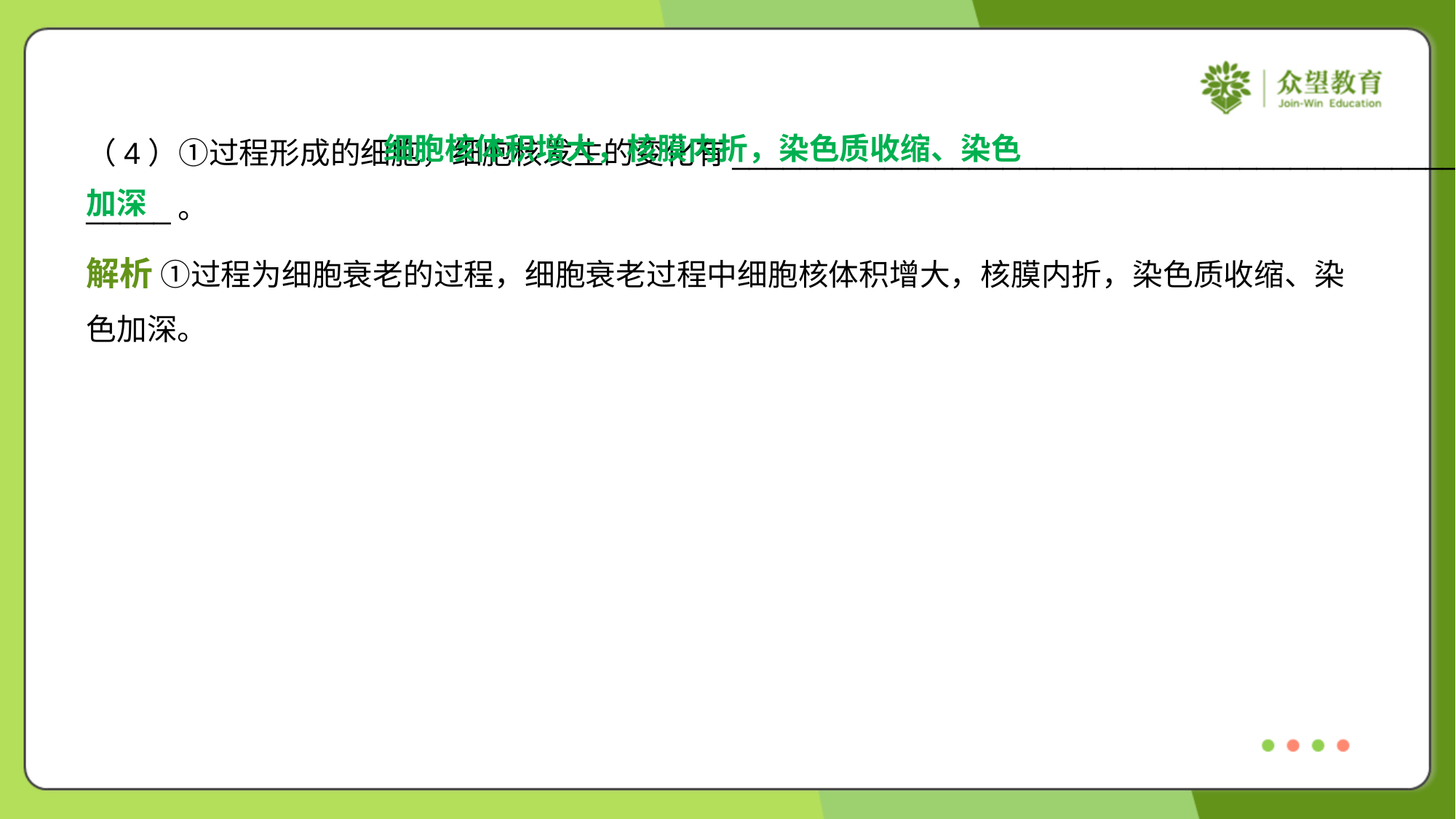

细胞核体积增大，核膜内折，染色质收缩、染色
加深
（4）①过程形成的细胞，细胞核发生的变化有___________________________________________
_____。
解析 ①过程为细胞衰老的过程，细胞衰老过程中细胞核体积增大，核膜内折，染色质收缩、染
色加深。